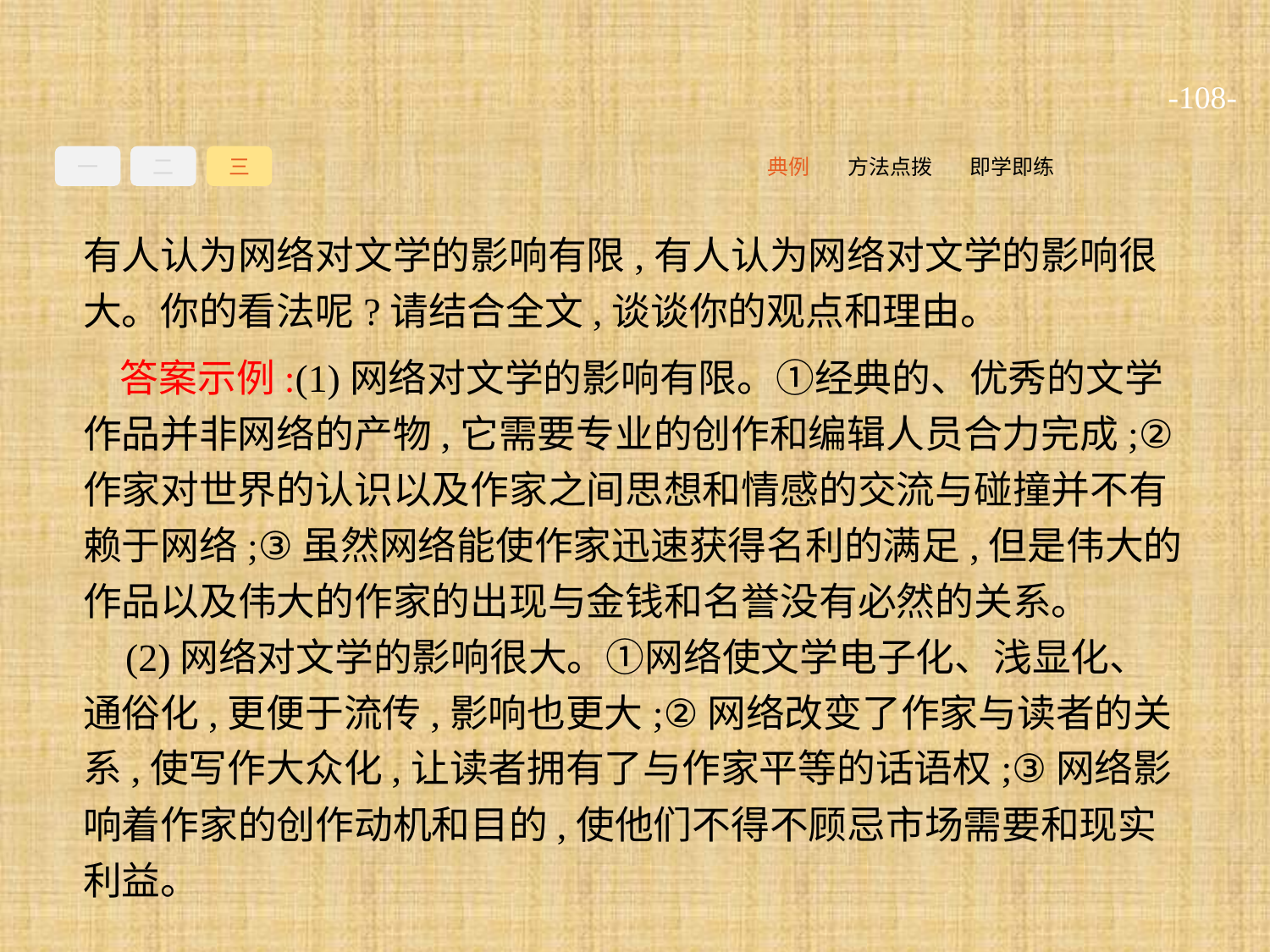

-108-
一
二
三
即学即练
方法点拨
典例
有人认为网络对文学的影响有限,有人认为网络对文学的影响很大。你的看法呢?请结合全文,谈谈你的观点和理由。
答案示例:(1)网络对文学的影响有限。①经典的、优秀的文学作品并非网络的产物,它需要专业的创作和编辑人员合力完成;②作家对世界的认识以及作家之间思想和情感的交流与碰撞并不有赖于网络;③虽然网络能使作家迅速获得名利的满足,但是伟大的作品以及伟大的作家的出现与金钱和名誉没有必然的关系。
(2)网络对文学的影响很大。①网络使文学电子化、浅显化、通俗化,更便于流传,影响也更大;②网络改变了作家与读者的关系,使写作大众化,让读者拥有了与作家平等的话语权;③网络影响着作家的创作动机和目的,使他们不得不顾忌市场需要和现实利益。